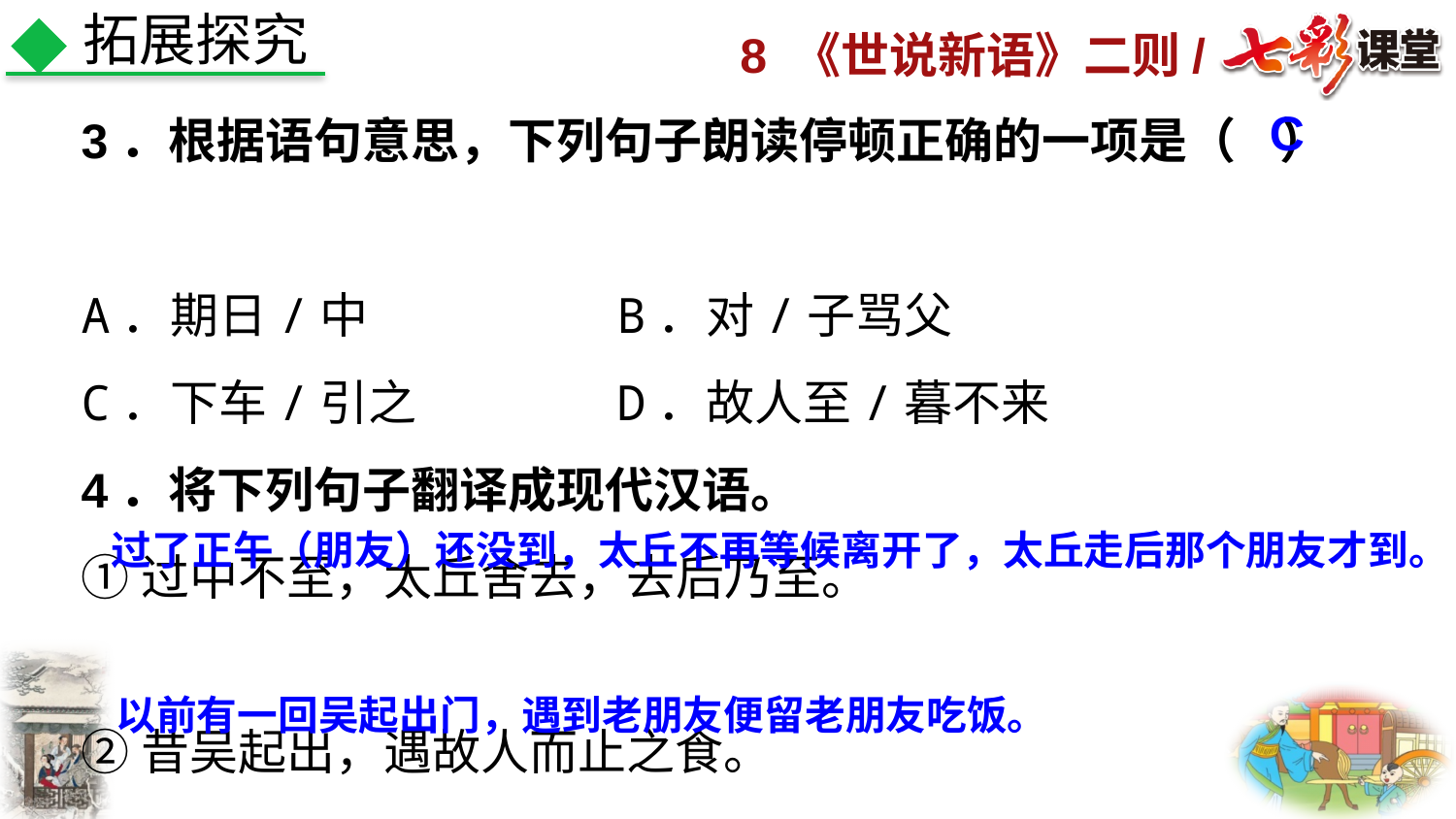

拓展探究

3．根据语句意思，下列句子朗读停顿正确的一项是（    ）
A．期日/中                  B．对/子骂父
C．下车/引之                D．故人至/暮不来
4．将下列句子翻译成现代汉语。
①过中不至，太丘舍去，去后乃至。

②昔吴起出，遇故人而止之食。
C
过了正午（朋友）还没到，太丘不再等候离开了，太丘走后那个朋友才到。
以前有一回吴起出门，遇到老朋友便留老朋友吃饭。